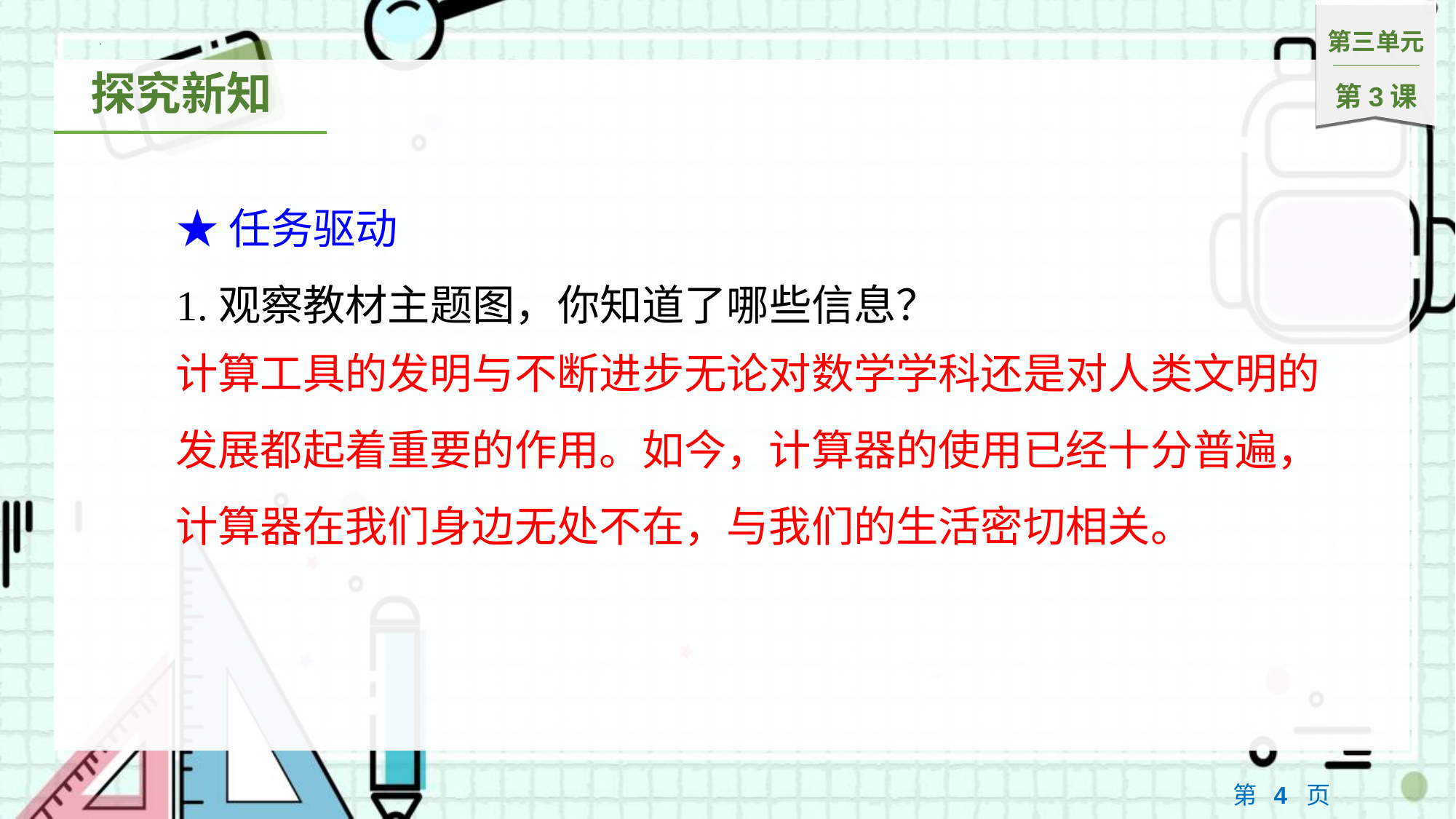

★任务驱动
1.观察教材主题图，你知道了哪些信息？
计算工具的发明与不断进步无论对数学学科还是对人类文明的发展都起着重要的作用。如今，计算器的使用已经十分普遍，计算器在我们身边无处不在，与我们的生活密切相关。